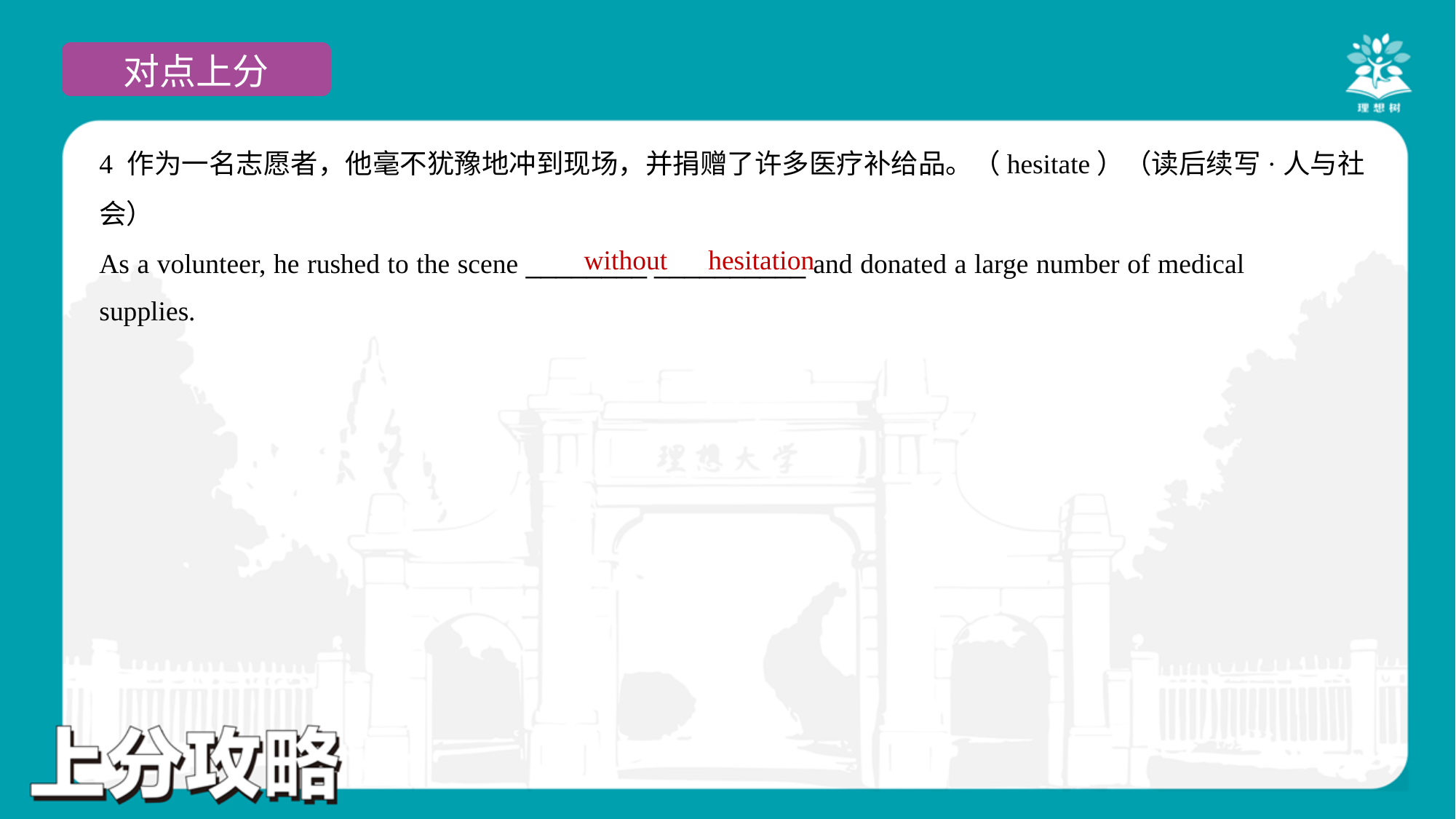

4 作为一名志愿者，他毫不犹豫地冲到现场，并捐赠了许多医疗补给品。（hesitate）（读后续写·人与社
会）
As a volunteer, he rushed to the scene ________ __________ and donated a large number of medical
supplies.
without
hesitation